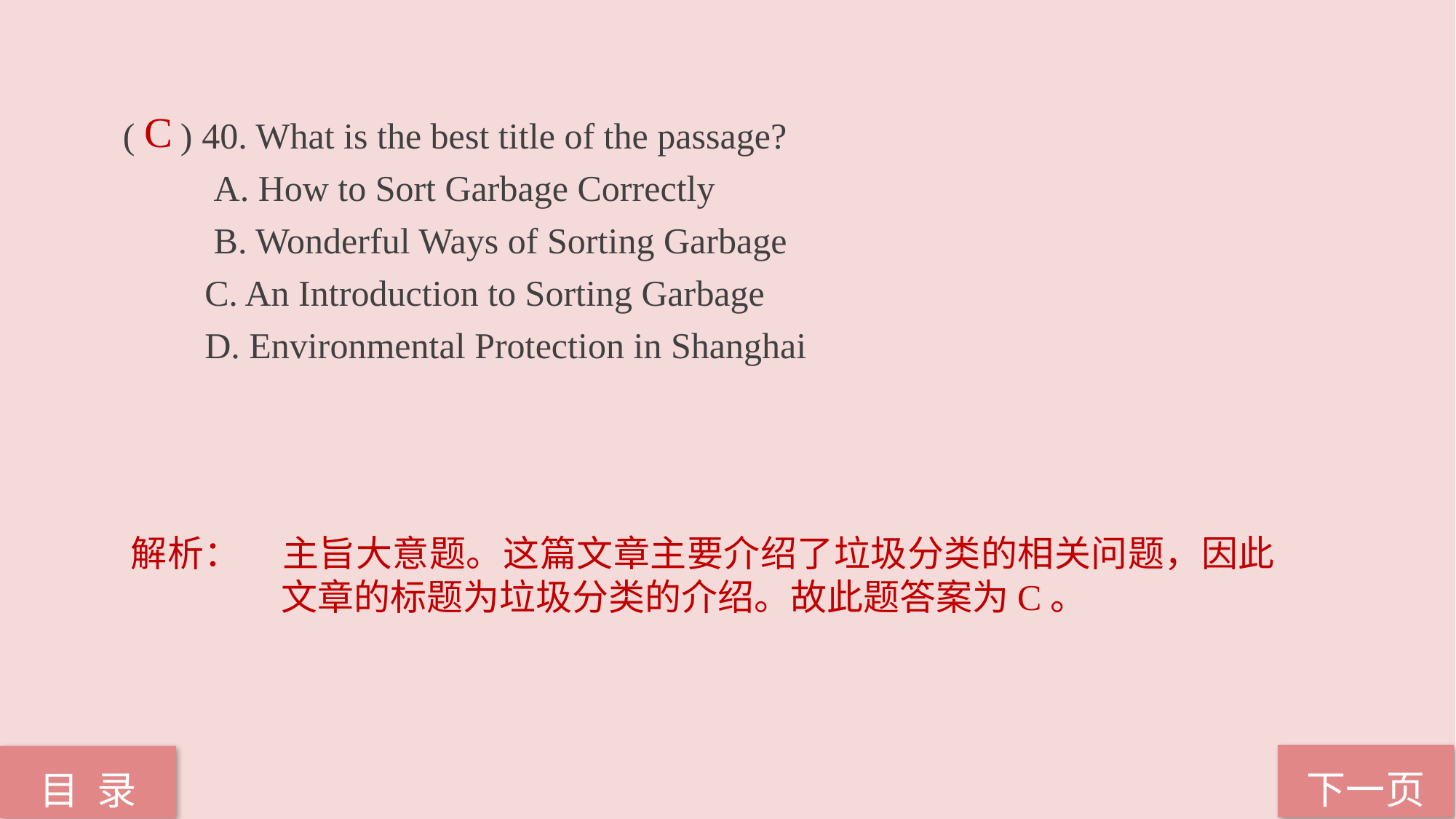

(     ) 40. What is the best title of the passage?
          A. How to Sort Garbage Correctly
          B. Wonderful Ways of Sorting Garbage
         C. An Introduction to Sorting Garbage
         D. Environmental Protection in Shanghai
C
解析：	主旨大意题。这篇文章主要介绍了垃圾分类的相关问题，因此文章的标题为垃圾分类的介绍。故此题答案为C。